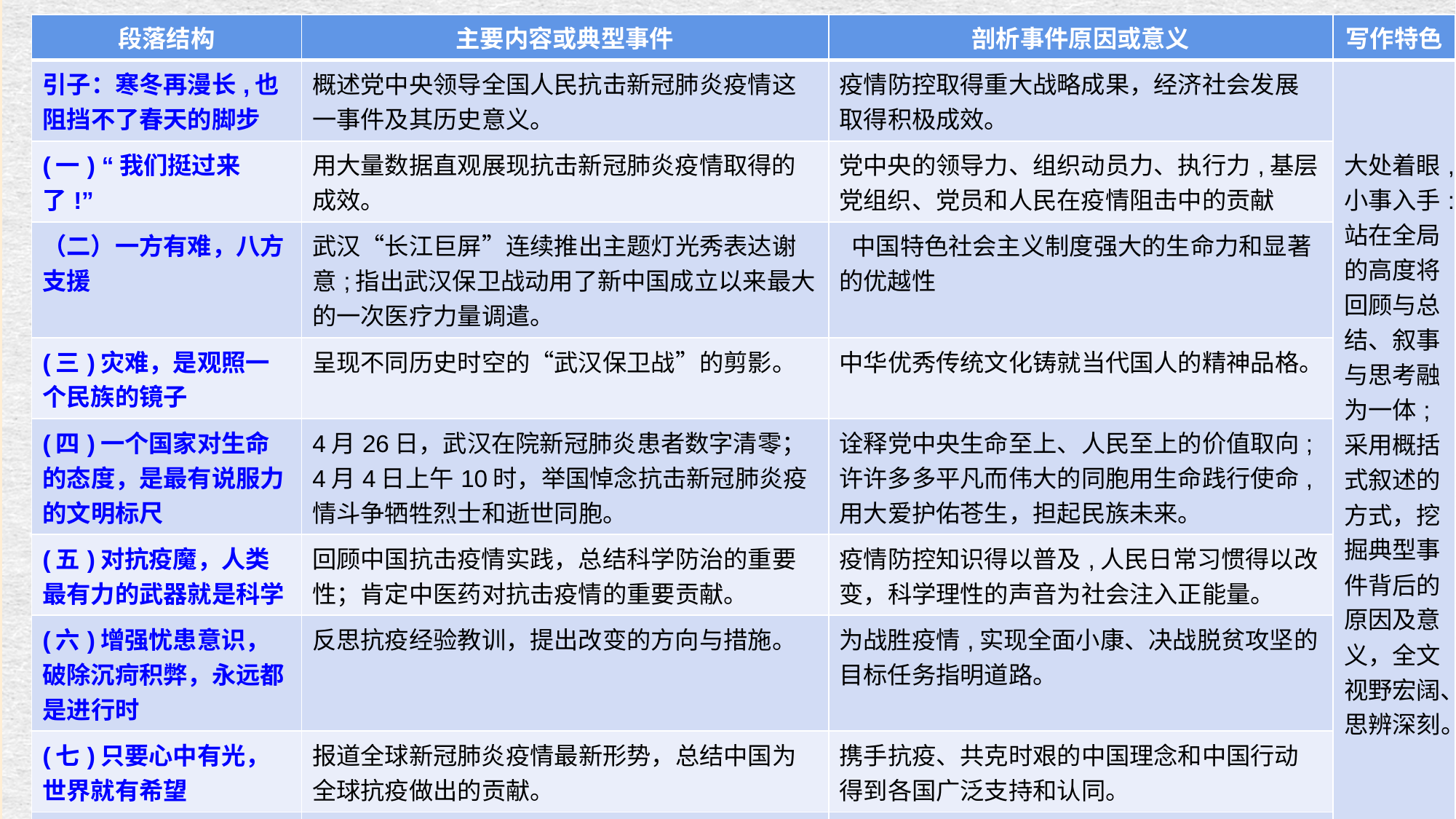

| 段落结构 | 主要内容或典型事件 | 剖析事件原因或意义 | 写作特色 |
| --- | --- | --- | --- |
| 引子：寒冬再漫长,也阻挡不了春天的脚步 | 概述党中央领导全国人民抗击新冠肺炎疫情这一事件及其历史意义。 | 疫情防控取得重大战略成果，经济社会发展取得积极成效。 | 大处着眼,小事入手:站在全局的高度将回顾与总结、叙事与思考融为一体;采用概括式叙述的方式，挖掘典型事件背后的原因及意义，全文视野宏阔、思辨深刻。 |
| (一) “我们挺过来了!” | 用大量数据直观展现抗击新冠肺炎疫情取得的成效。 | 党中央的领导力、组织动员力、执行力,基层党组织、党员和人民在疫情阻击中的贡献 |  |
| （二）一方有难，八方支援 | 武汉“长江巨屏”连续推出主题灯光秀表达谢意;指出武汉保卫战动用了新中国成立以来最大的一次医疗力量调遣。 | 中国特色社会主义制度强大的生命力和显著的优越性 |  |
| (三)灾难，是观照一个民族的镜子 | 呈现不同历史时空的“武汉保卫战”的剪影。 | 中华优秀传统文化铸就当代国人的精神品格。 |  |
| (四)一个国家对生命的态度，是最有说服力的文明标尺 | 4月26日，武汉在院新冠肺炎患者数字清零；4月4日上午10时，举国悼念抗击新冠肺炎疫情斗争牺牲烈士和逝世同胞。 | 诠释党中央生命至上、人民至上的价值取向;许许多多平凡而伟大的同胞用生命践行使命,用大爱护佑苍生，担起民族未来。 |  |
| (五)对抗疫魔，人类最有力的武器就是科学 | 回顾中国抗击疫情实践，总结科学防治的重要性；肯定中医药对抗击疫情的重要贡献。 | 疫情防控知识得以普及,人民日常习惯得以改变，科学理性的声音为社会注入正能量。 |  |
| (六)增强忧患意识，破除沉疴积弊，永远都是进行时 | 反思抗疫经验教训，提出改变的方向与措施。 | 为战胜疫情,实现全面小康、决战脱贫攻坚的目标任务指明道路。 |  |
| (七)只要心中有光，世界就有希望 | 报道全球新冠肺炎疫情最新形势，总结中国为全球抗疫做出的贡献。 | 携手抗疫、共克时艰的中国理念和中国行动得到各国广泛支持和认同。 |  |
| (八)在磨难中成长，在磨难中奋起 | 描绘新冠疫情中逐步恢复的中国图景，回望中华民族百年沧桑的磨难历史，展望民族复兴的光明未来。 | 中华民族能在百年磨难的历史中不断前行是因为中华民族一直拥有不断奋斗的力量。 |  |